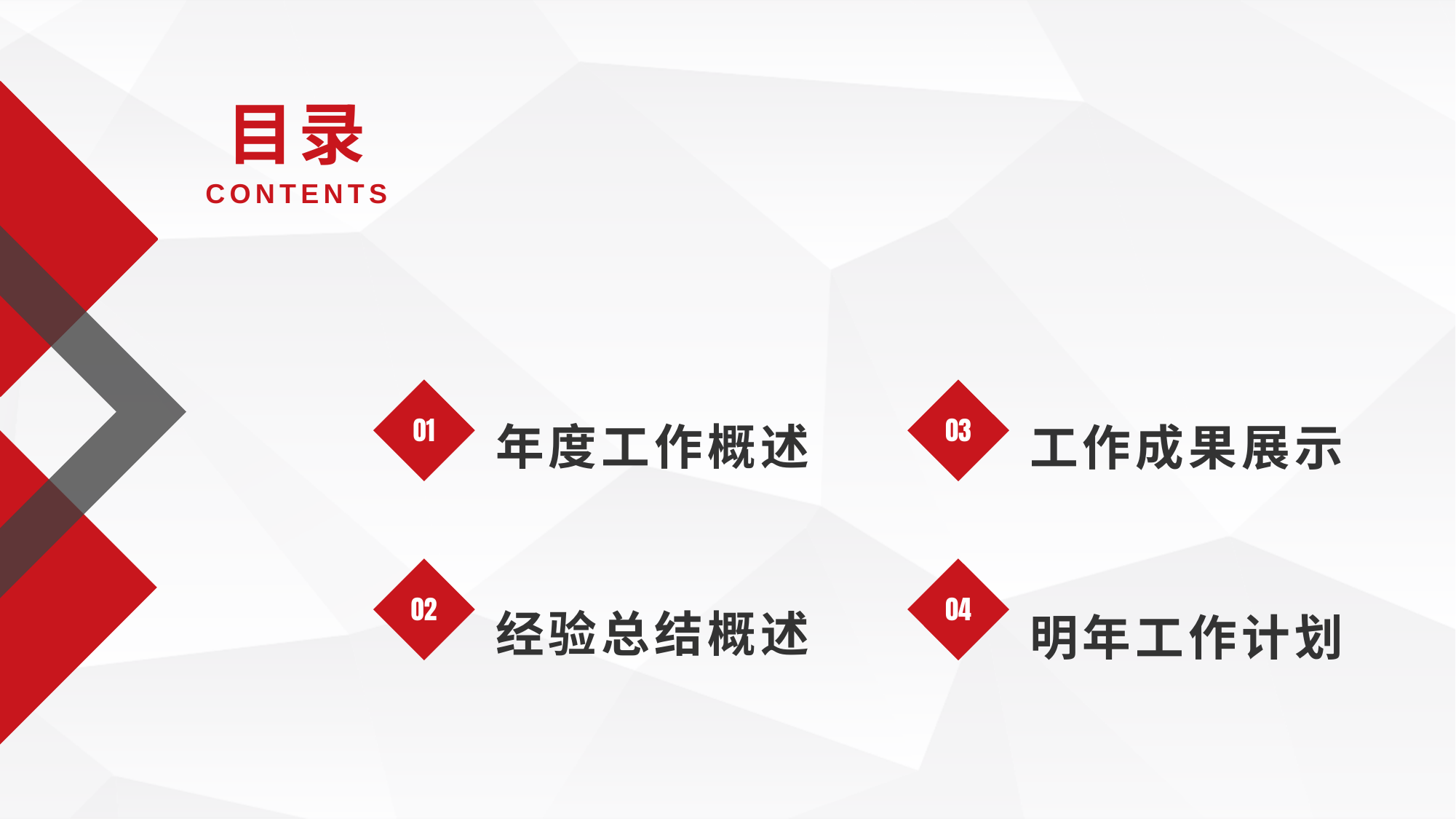

目录

CONTENTS

01
03
年度工作概述
工作成果展示

02
04
经验总结概述
明年工作计划